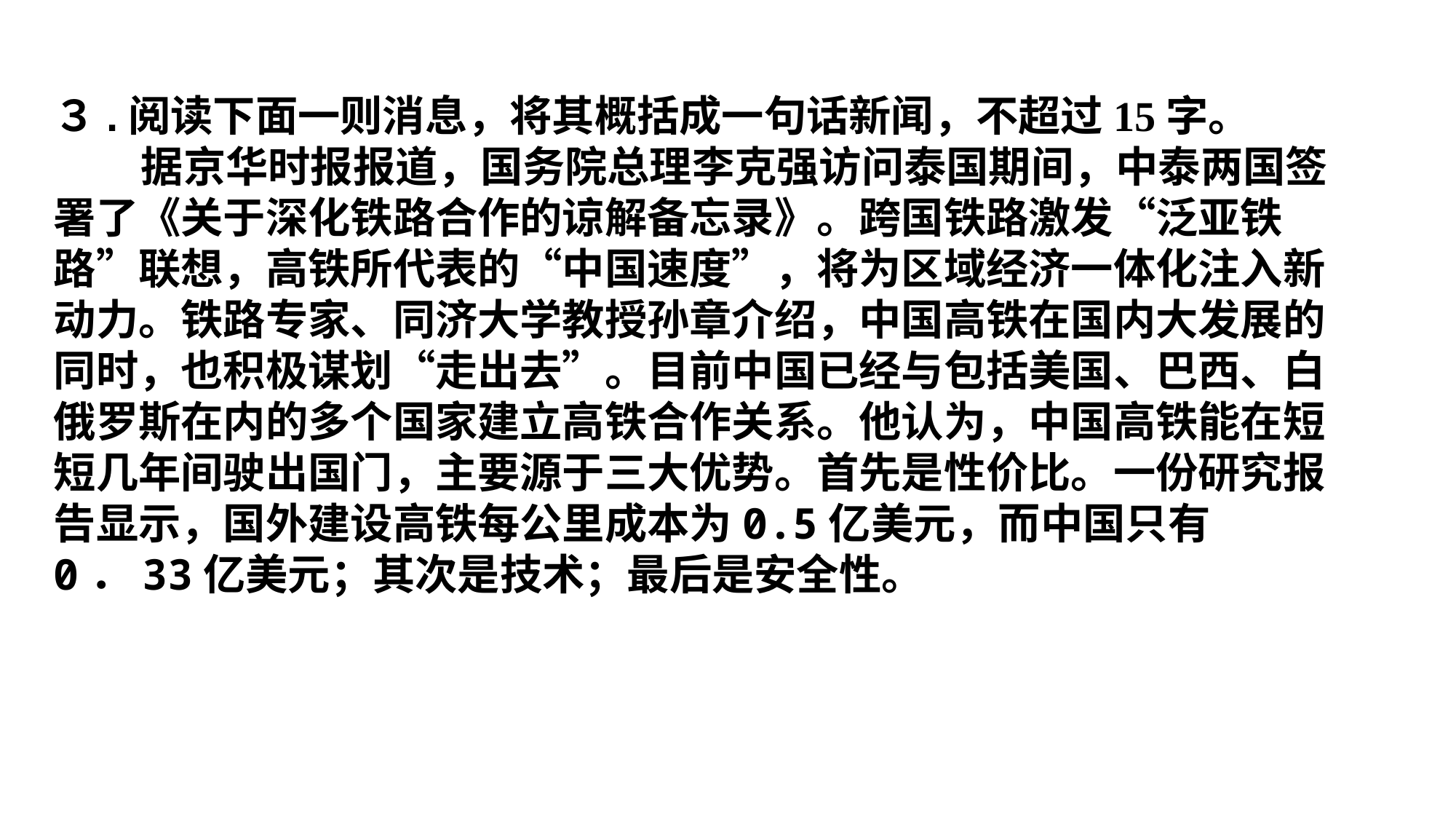

３.阅读下面一则消息，将其概括成一句话新闻，不超过15字。
        据京华时报报道，国务院总理李克强访问泰国期间，中泰两国签署了《关于深化铁路合作的谅解备忘录》。跨国铁路激发“泛亚铁路”联想，高铁所代表的“中国速度”，将为区域经济一体化注入新动力。铁路专家、同济大学教授孙章介绍，中国高铁在国内大发展的同时，也积极谋划“走出去”。目前中国已经与包括美国、巴西、白俄罗斯在内的多个国家建立高铁合作关系。他认为，中国高铁能在短短几年间驶出国门，主要源于三大优势。首先是性价比。一份研究报告显示，国外建设高铁每公里成本为0.5亿美元，而中国只有0．33亿美元；其次是技术；最后是安全性。